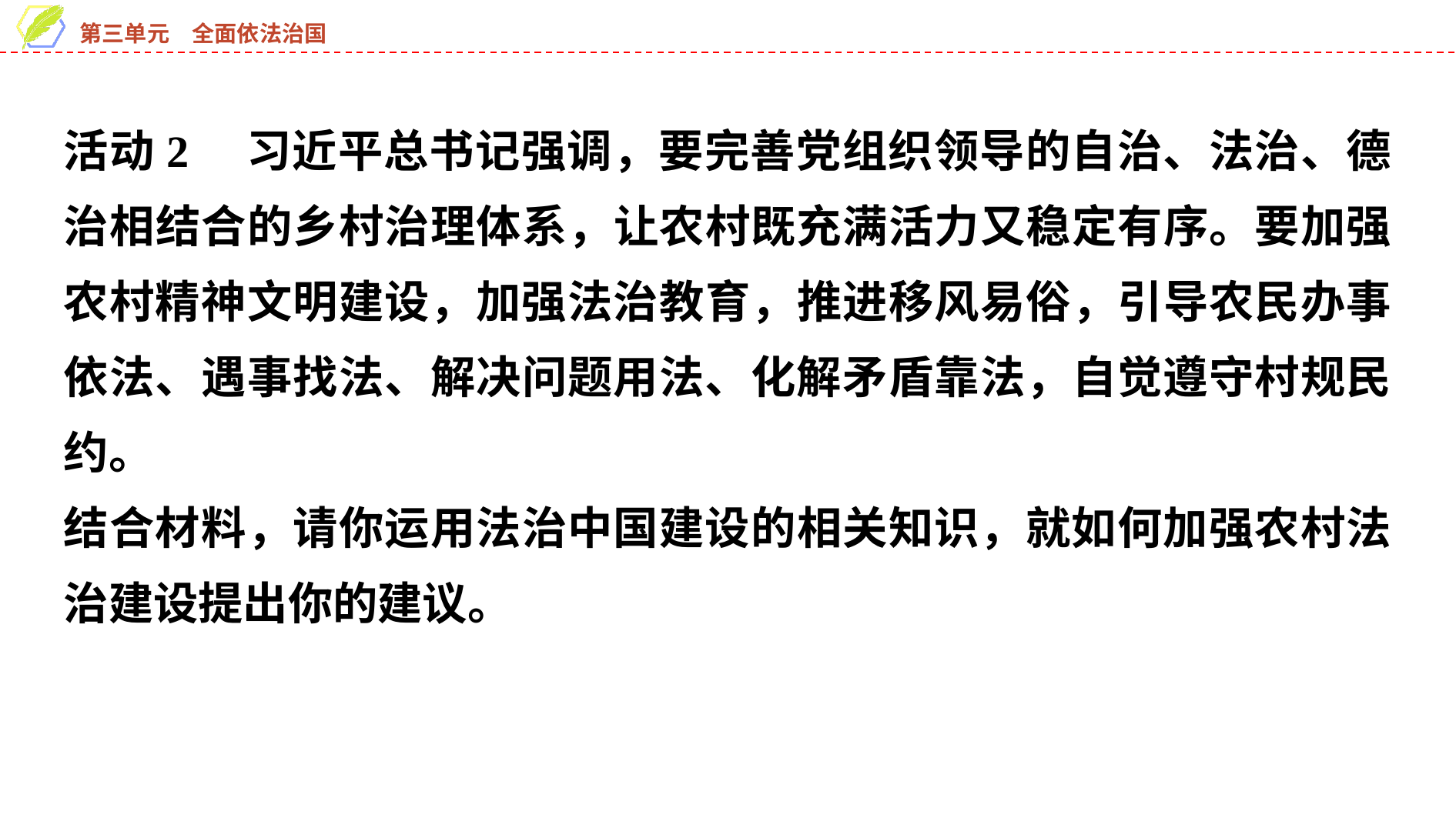

活动2　习近平总书记强调，要完善党组织领导的自治、法治、德治相结合的乡村治理体系，让农村既充满活力又稳定有序。要加强农村精神文明建设，加强法治教育，推进移风易俗，引导农民办事依法、遇事找法、解决问题用法、化解矛盾靠法，自觉遵守村规民约。
结合材料，请你运用法治中国建设的相关知识，就如何加强农村法治建设提出你的建议。